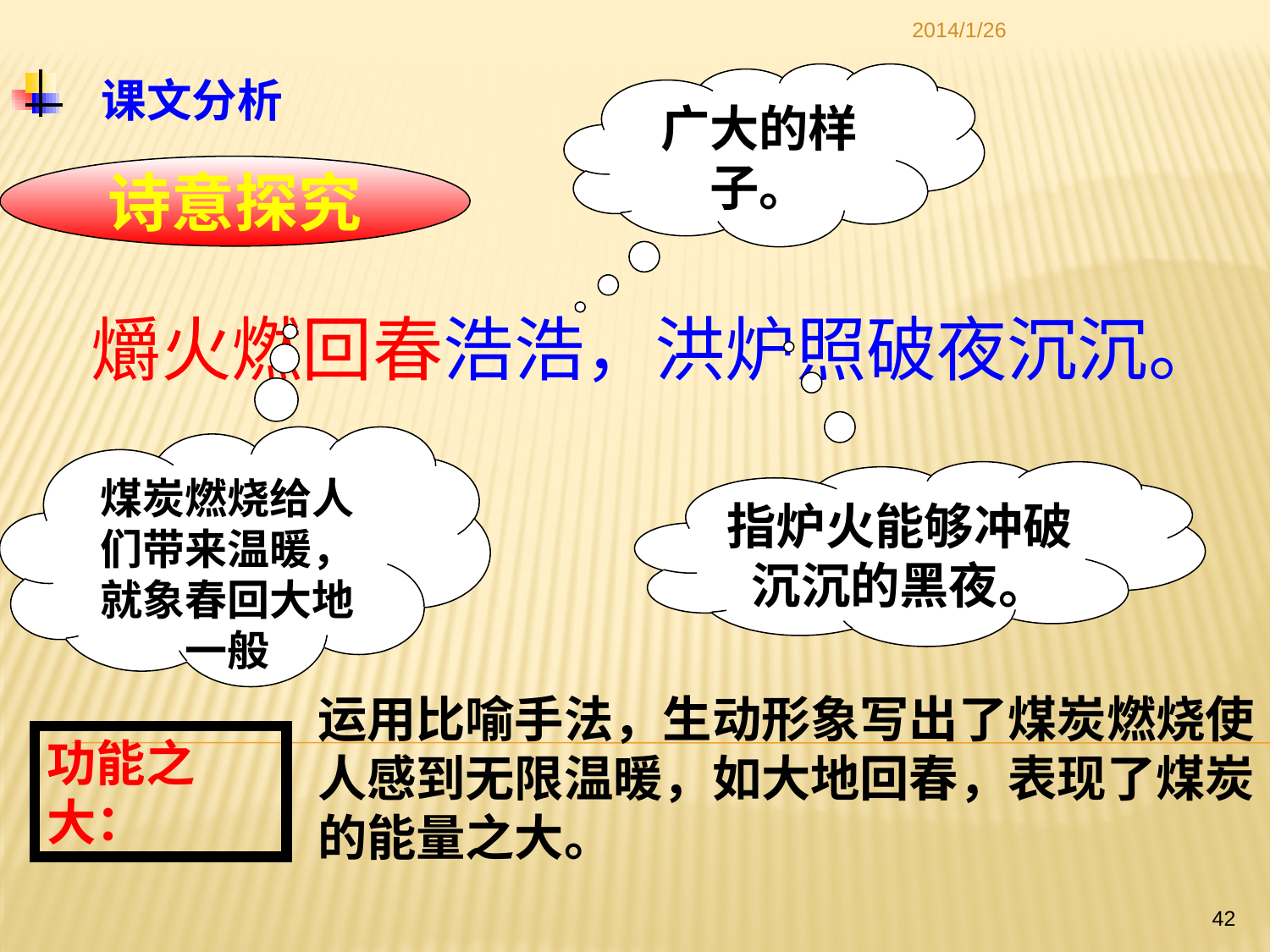

2014/1/26
# 课文分析
广大的样子。
诗意探究
爝火燃回春浩浩，洪炉照破夜沉沉。
煤炭燃烧给人们带来温暖，就象春回大地一般
指炉火能够冲破沉沉的黑夜。
运用比喻手法，生动形象写出了煤炭燃烧使人感到无限温暖，如大地回春，表现了煤炭的能量之大。
功能之大：
42